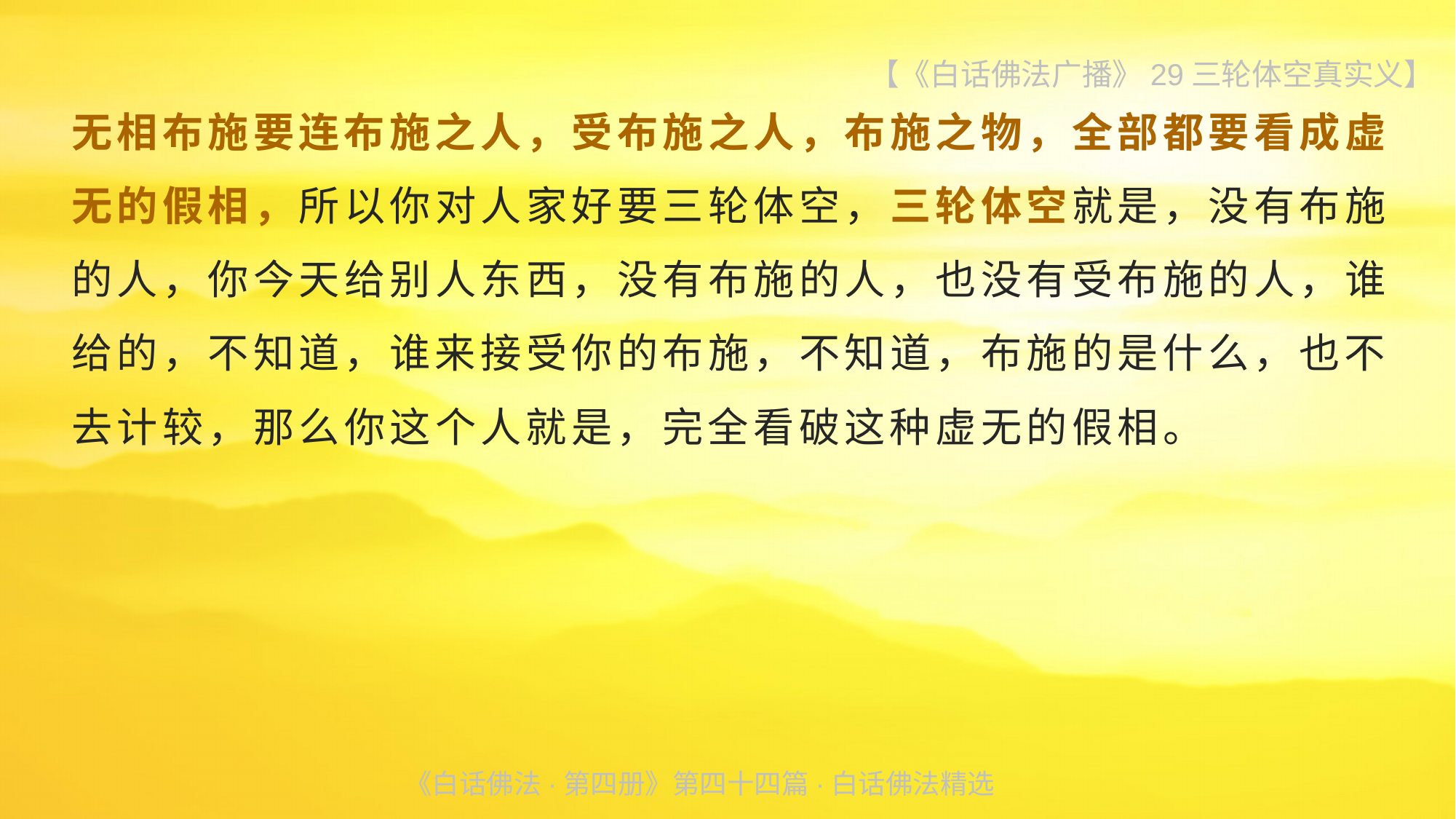

【《白话佛法广播》29三轮体空真实义】
无相布施要连布施之人，受布施之人，布施之物，全部都要看成虚无的假相，所以你对人家好要三轮体空，三轮体空就是，没有布施的人，你今天给别人东西，没有布施的人，也没有受布施的人，谁给的，不知道，谁来接受你的布施，不知道，布施的是什么，也不去计较，那么你这个人就是，完全看破这种虚无的假相。

《白话佛法·第四册》第四十四篇·白话佛法精选